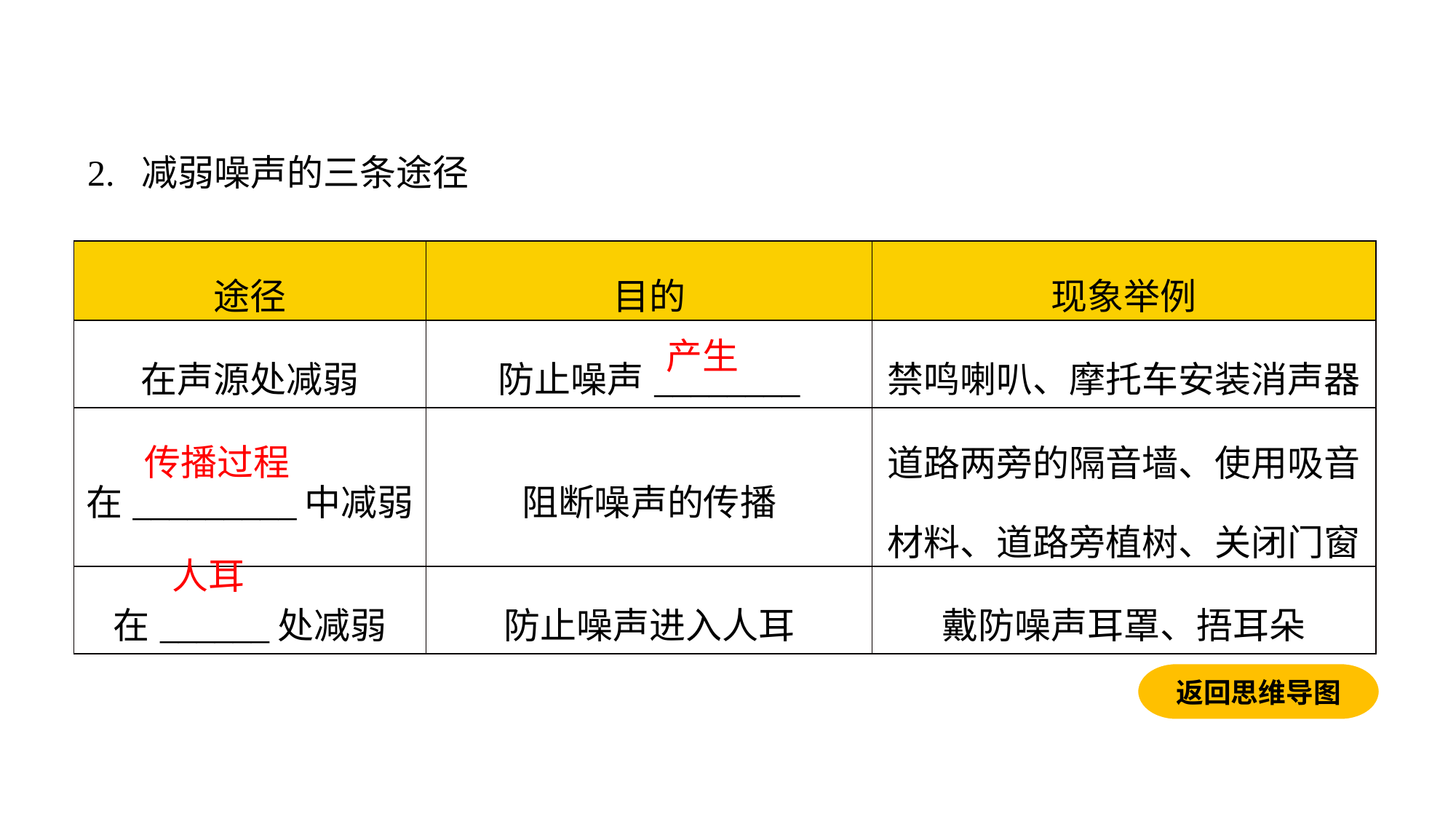

2.  减弱噪声的三条途径
| 途径 | 目的 | 现象举例 |
| --- | --- | --- |
| 在声源处减弱 | 防止噪声\_\_\_\_\_\_\_\_ | 禁鸣喇叭、摩托车安装消声器 |
| 在\_\_\_\_\_\_\_\_\_中减弱 | 阻断噪声的传播 | 道路两旁的隔音墙、使用吸音材料、道路旁植树、关闭门窗 |
| 在\_\_\_\_\_\_处减弱 | 防止噪声进入人耳 | 戴防噪声耳罩、捂耳朵 |
产生
传播过程
人耳
返回思维导图